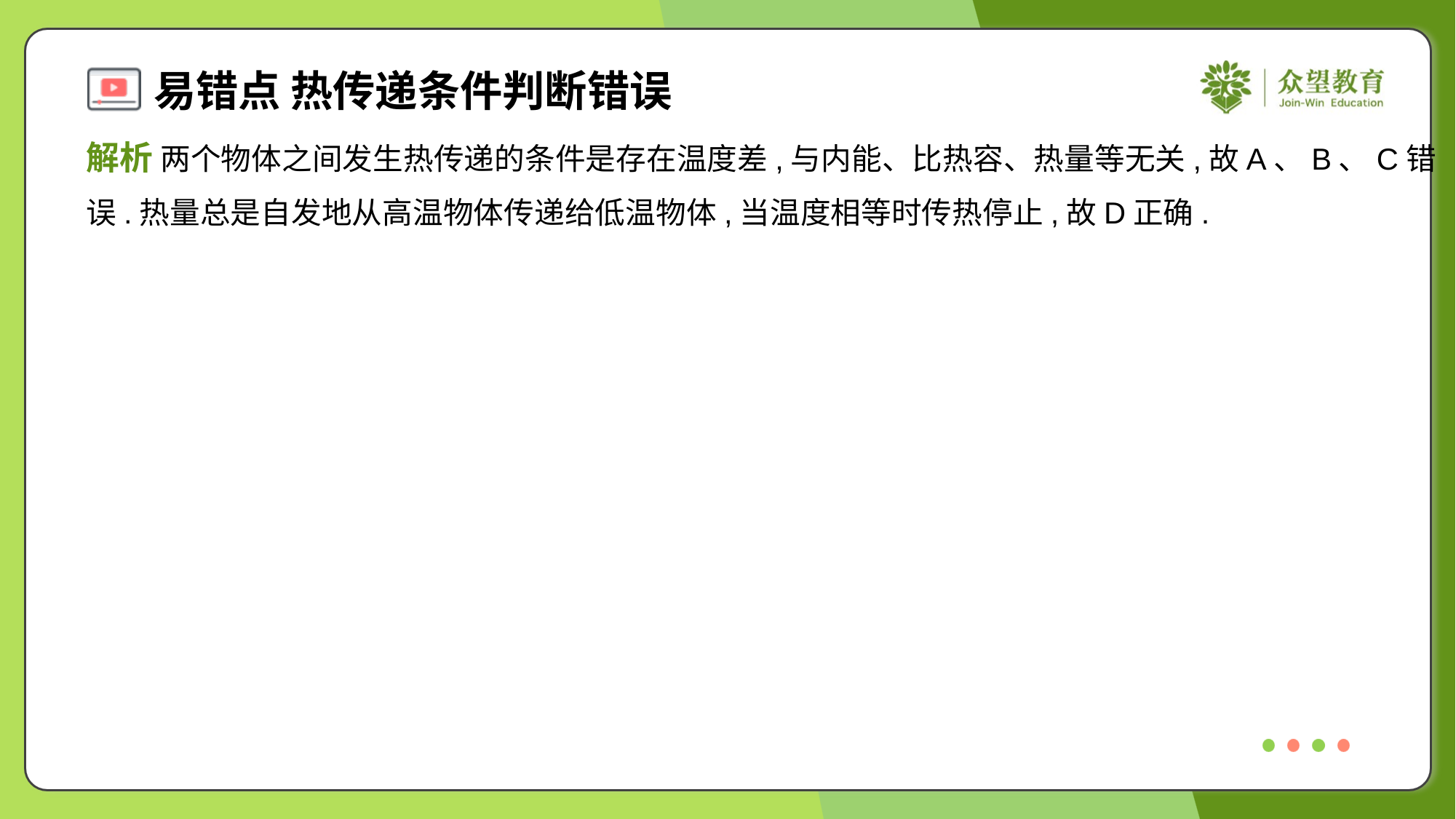

解析 两个物体之间发生热传递的条件是存在温度差,与内能、比热容、热量等无关,故A、B、C错
误.热量总是自发地从高温物体传递给低温物体,当温度相等时传热停止,故D正确.